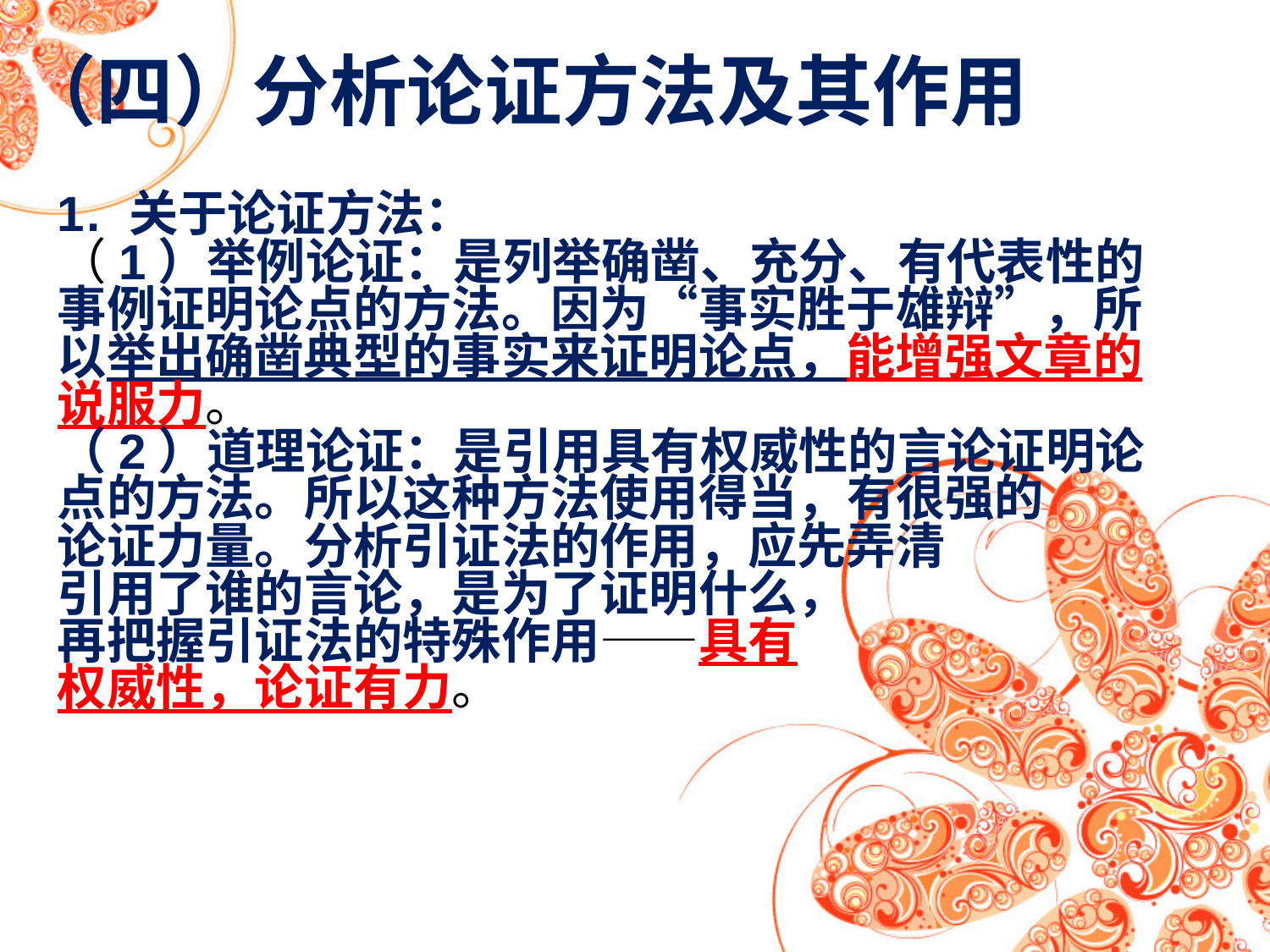

（四）分析论证方法及其作用
关于论证方法：
（1）举例论证：是列举确凿、充分、有代表性的事例证明论点的方法。因为“事实胜于雄辩”，所以举出确凿典型的事实来证明论点，能增强文章的说服力。
（2）道理论证：是引用具有权威性的言论证明论点的方法。所以这种方法使用得当，有很强的
论证力量。分析引证法的作用，应先弄清
引用了谁的言论，是为了证明什么，
再把握引证法的特殊作用——具有
权威性，论证有力。